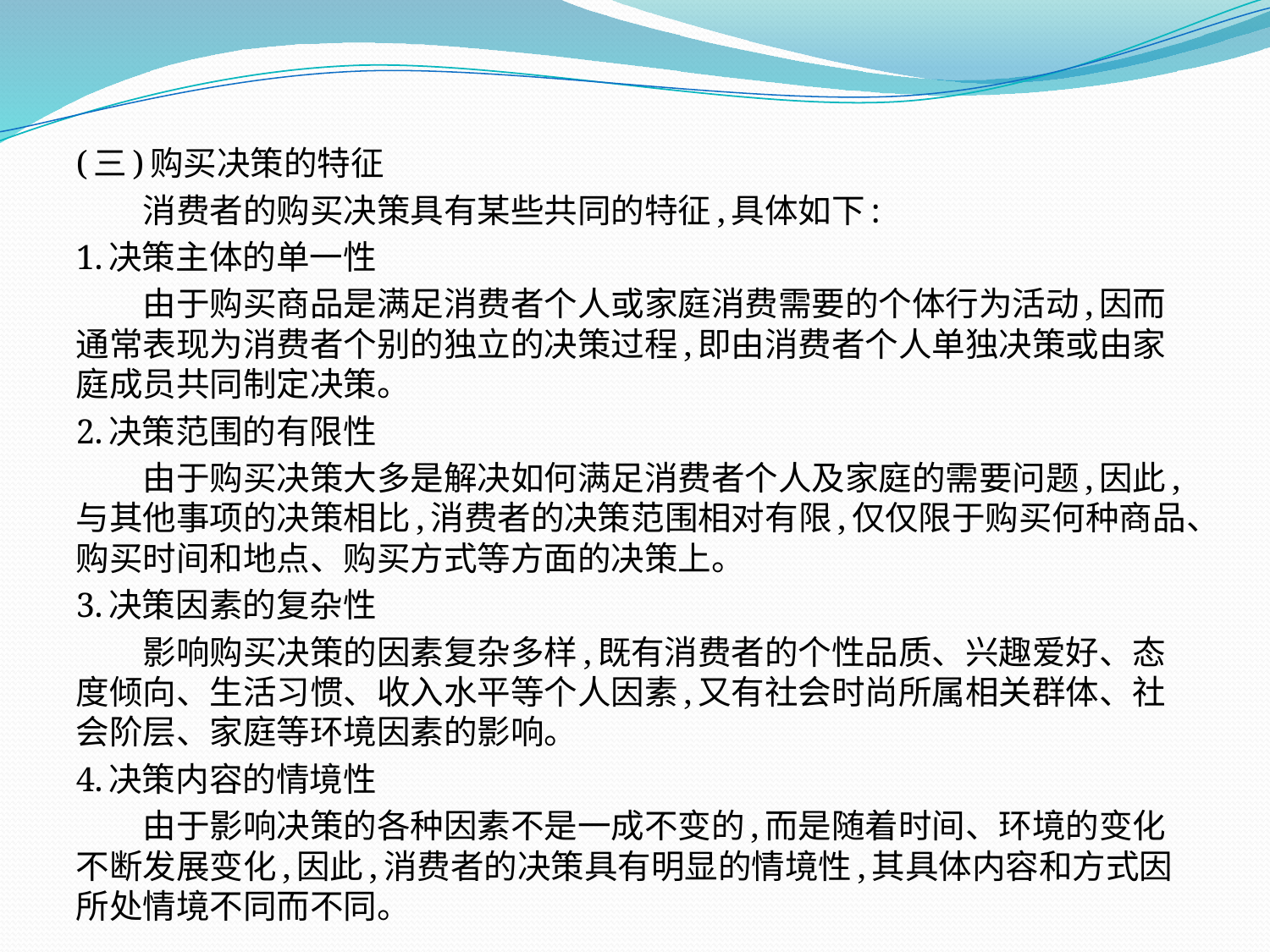

(三)购买决策的特征
　　消费者的购买决策具有某些共同的特征,具体如下:
1.决策主体的单一性
　　由于购买商品是满足消费者个人或家庭消费需要的个体行为活动,因而通常表现为消费者个别的独立的决策过程,即由消费者个人单独决策或由家庭成员共同制定决策。
2.决策范围的有限性
　　由于购买决策大多是解决如何满足消费者个人及家庭的需要问题,因此,与其他事项的决策相比,消费者的决策范围相对有限,仅仅限于购买何种商品、购买时间和地点、购买方式等方面的决策上。
3.决策因素的复杂性
　　影响购买决策的因素复杂多样,既有消费者的个性品质、兴趣爱好、态度倾向、生活习惯、收入水平等个人因素,又有社会时尚所属相关群体、社会阶层、家庭等环境因素的影响。
4.决策内容的情境性
　　由于影响决策的各种因素不是一成不变的,而是随着时间、环境的变化不断发展变化,因此,消费者的决策具有明显的情境性,其具体内容和方式因所处情境不同而不同。